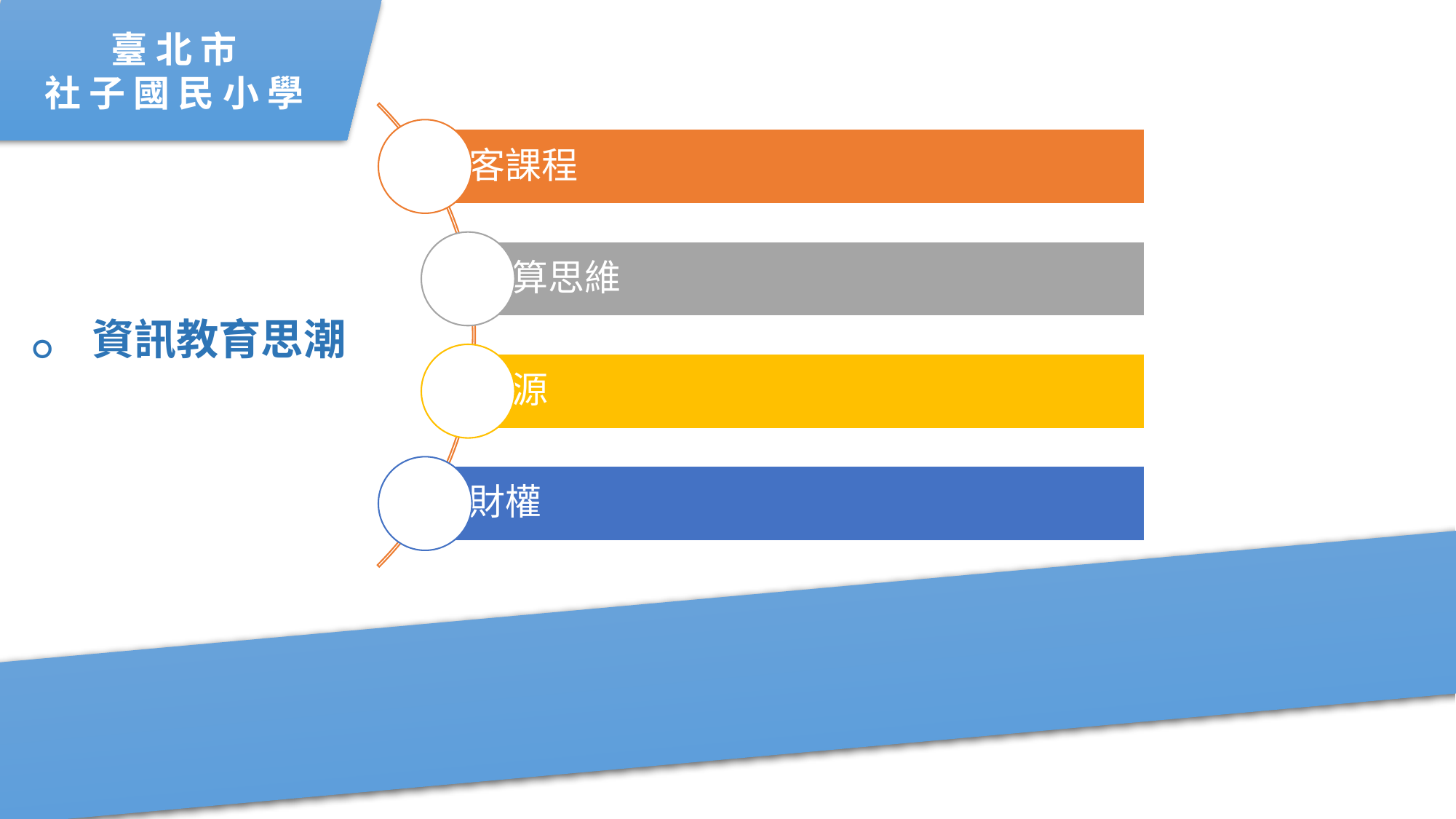

臺 北 市
社 子 國 民 小 學

創客課程

運算思維

開源

智財權
。資訊教育思潮